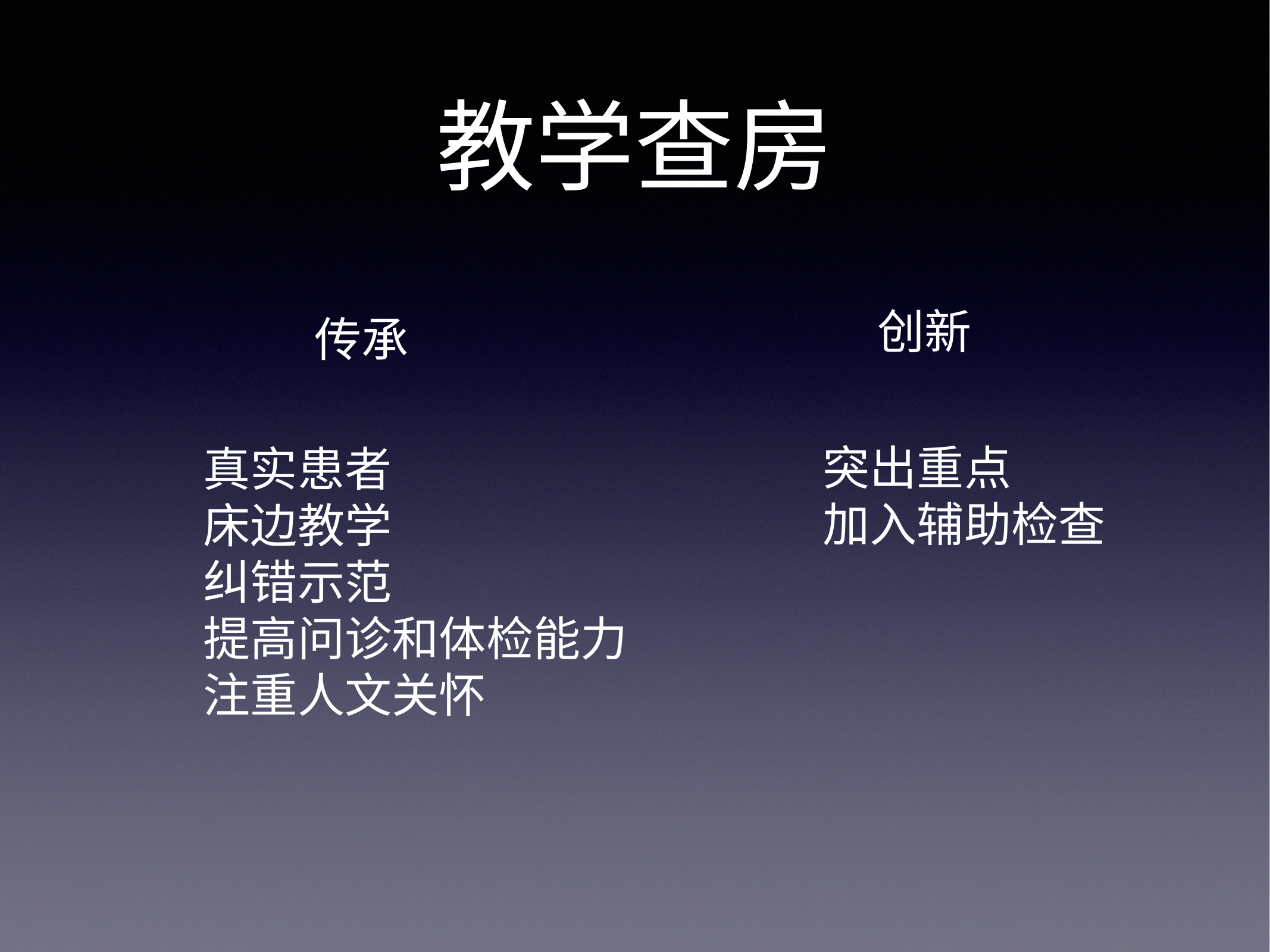

# 教学查房
创新
传承
真实患者
床边教学
纠错示范
提高问诊和体检能力
注重人文关怀
突出重点
加入辅助检查